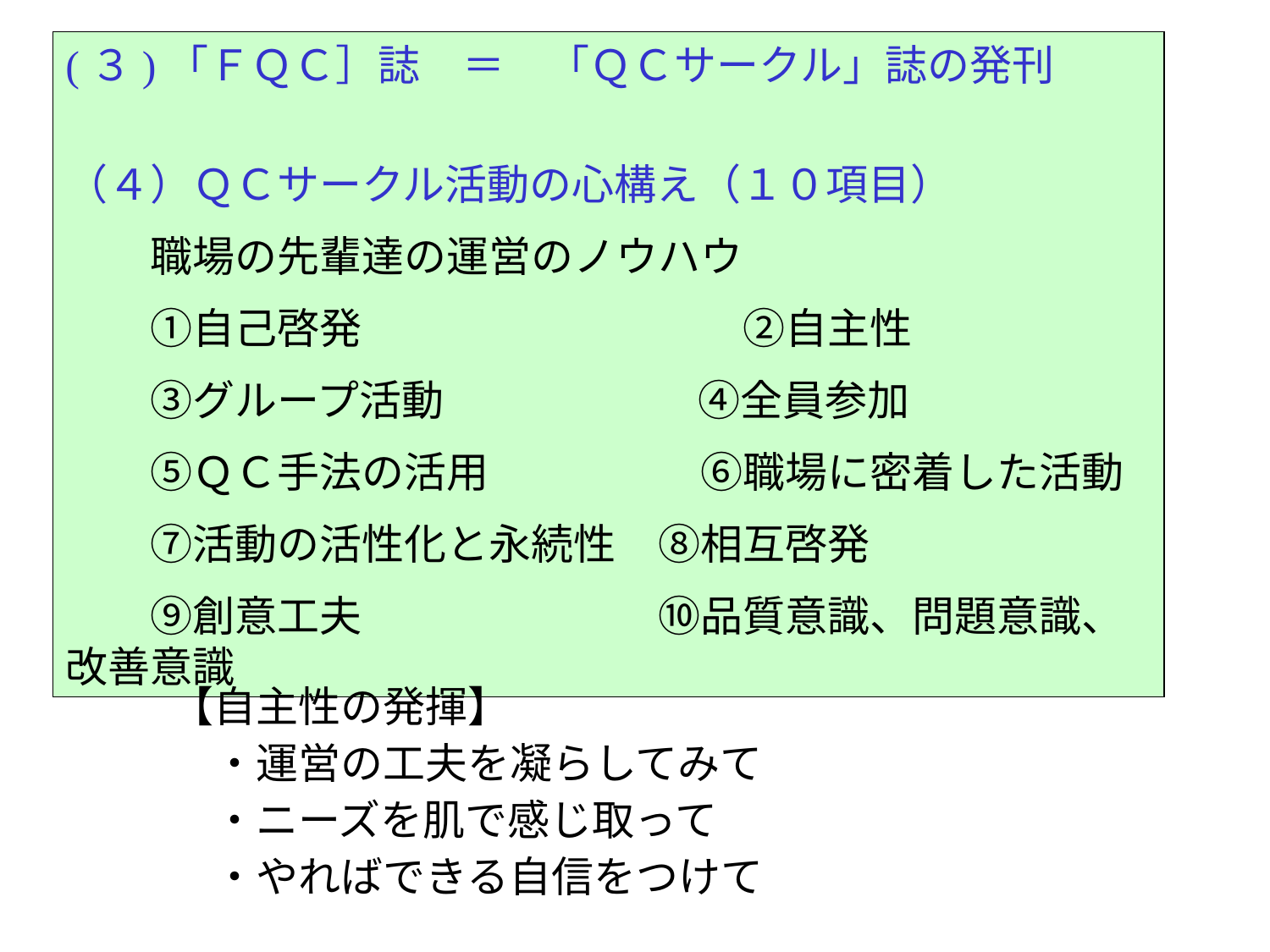

(３)「ＦＱＣ］誌　＝　「ＱＣサークル」誌の発刊

（４）ＱＣサークル活動の心構え（１０項目）
　　職場の先輩達の運営のノウハウ
　　①自己啓発　　　　　　　　　②自主性
　　③グループ活動　　　　　　④全員参加
　　⑤ＱＣ手法の活用　　　　　⑥職場に密着した活動
　　⑦活動の活性化と永続性　⑧相互啓発
　　⑨創意工夫　　　　　　　⑩品質意識、問題意識、改善意識
【自主性の発揮】
　・運営の工夫を凝らしてみて
　・ニーズを肌で感じ取って
　・やればできる自信をつけて